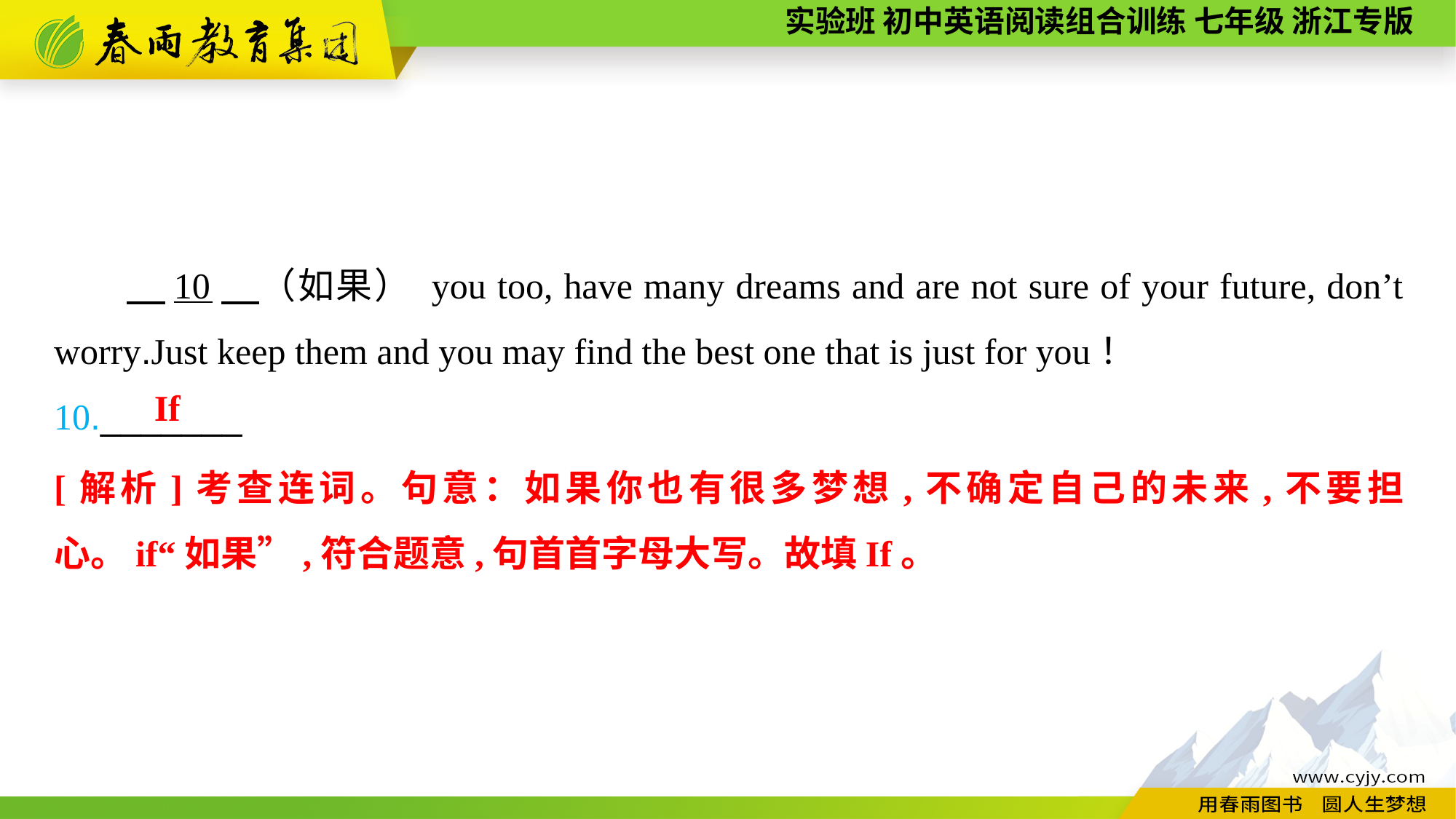

10　（如果） you too, have many dreams and are not sure of your future, don’t worry.Just keep them and you may find the best one that is just for you！
10._______
If
[解析]考查连词。句意：如果你也有很多梦想,不确定自己的未来,不要担心。if“如果”,符合题意,句首首字母大写。故填If。